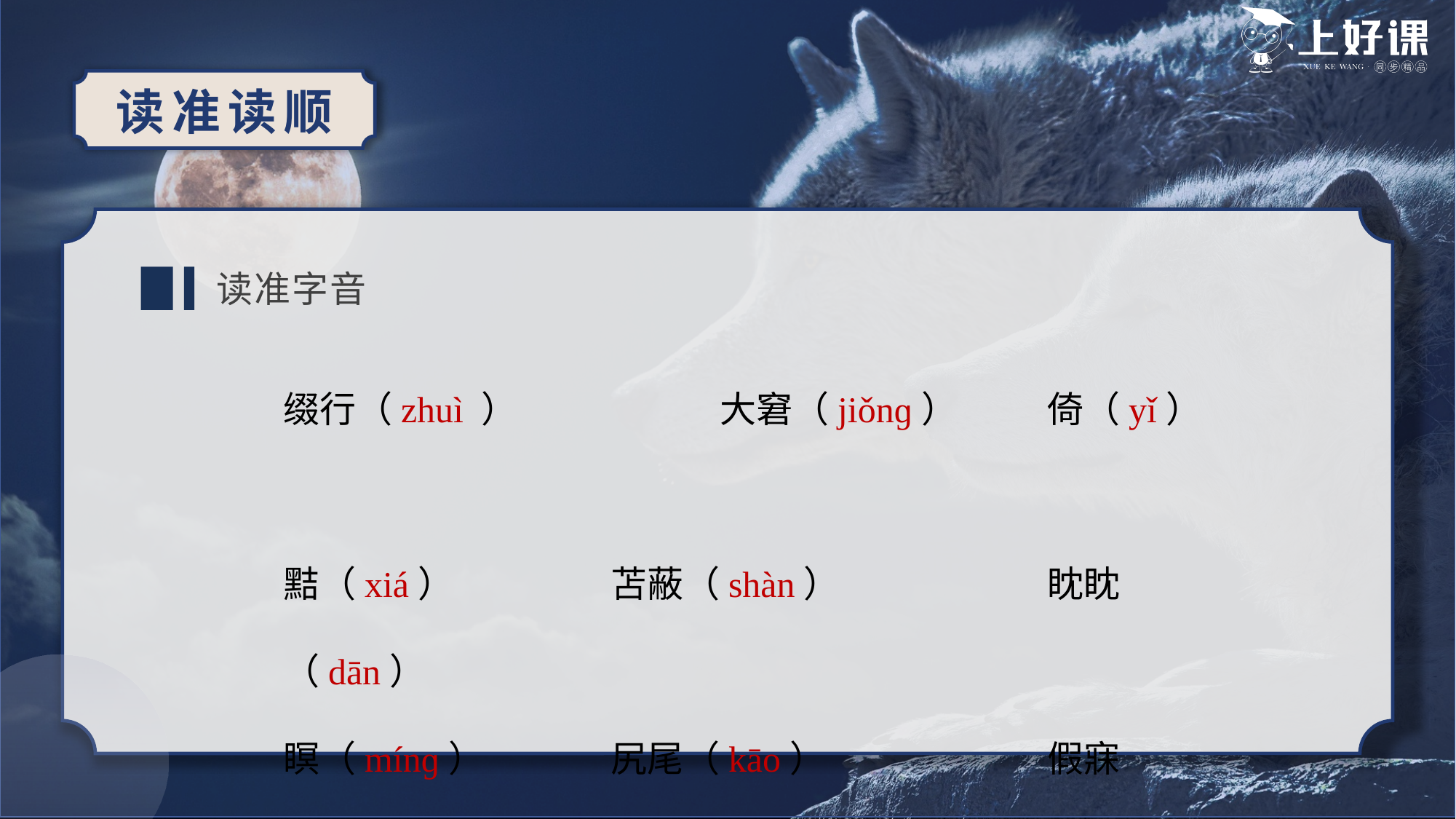

读准读顺
读准字音

缀行（zhuì ）		大窘（jiǒnɡ） 	倚（yǐ）
黠（xiá）    		苫蔽（shàn）		眈眈（dān）
瞑（mínɡ）  		尻尾（kāo） 		假寐（mèi）
毙（bì）		少时（shǎo）		隧（suì）